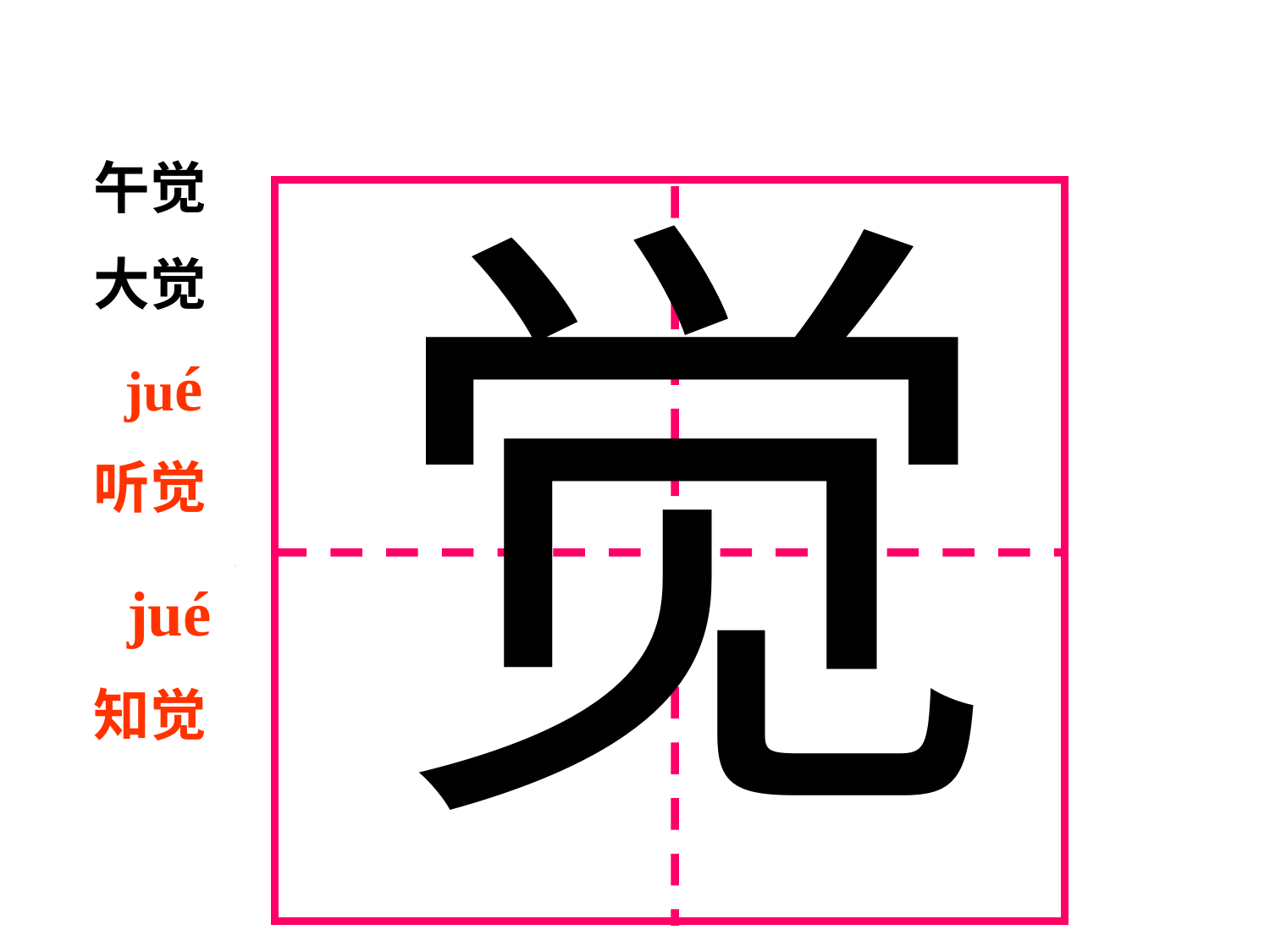

觉
午觉
大觉
  jué
听觉
  jué
知觉